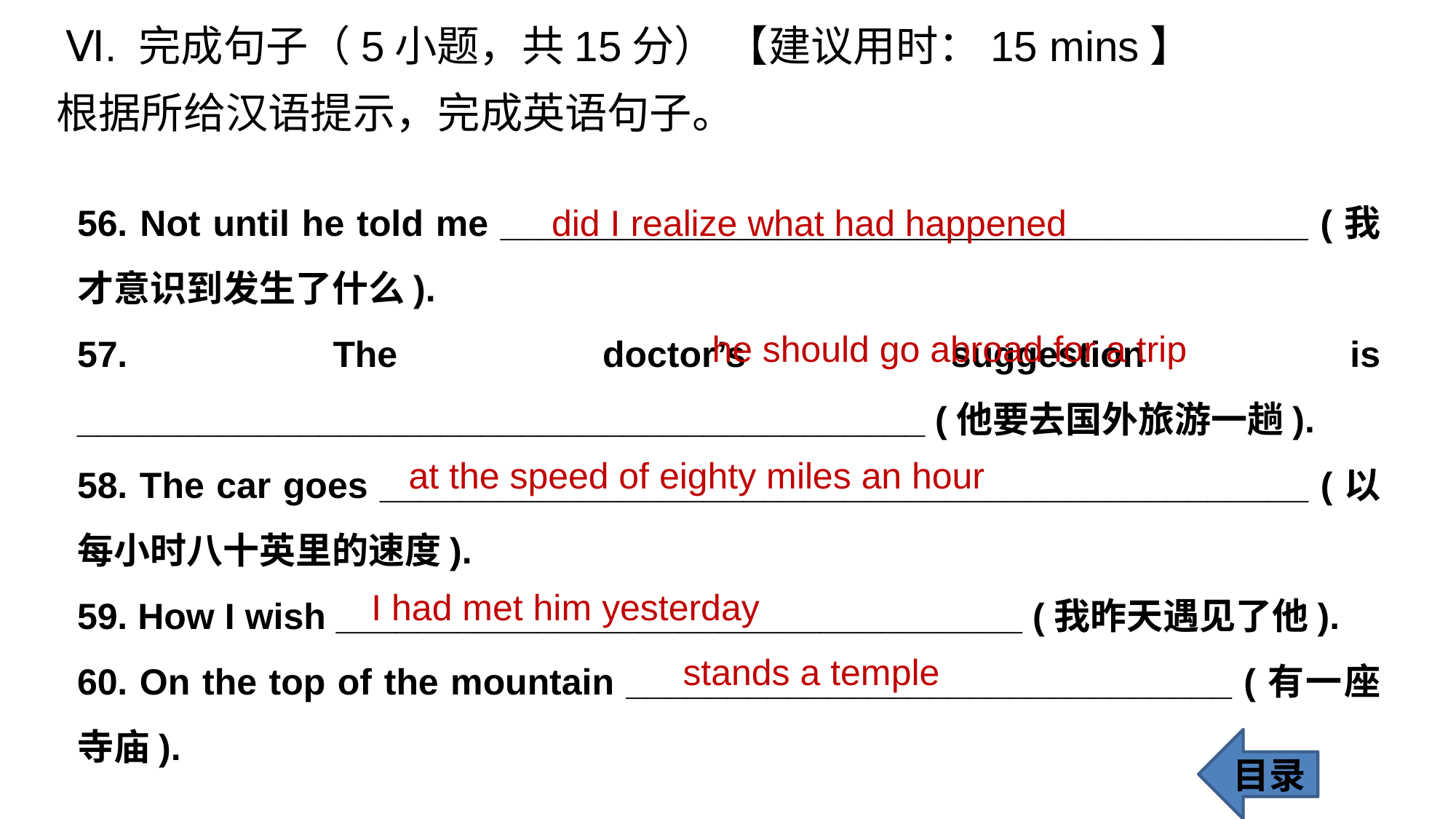

Ⅵ. 完成句子（5小题，共15分） 【建议用时：15 mins】
根据所给汉语提示，完成英语句子。
56. Not until he told me ________________________________________ (我才意识到发生了什么).
57. The doctor’s suggestion is __________________________________________ (他要去国外旅游一趟).
58. The car goes ______________________________________________ (以每小时八十英里的速度).
59. How I wish __________________________________ (我昨天遇见了他).
60. On the top of the mountain ______________________________ (有一座寺庙).
did I realize what had happened
   he should go abroad for a trip
at the speed of eighty miles an hour
  I had met him yesterday
 stands a temple
目录
54